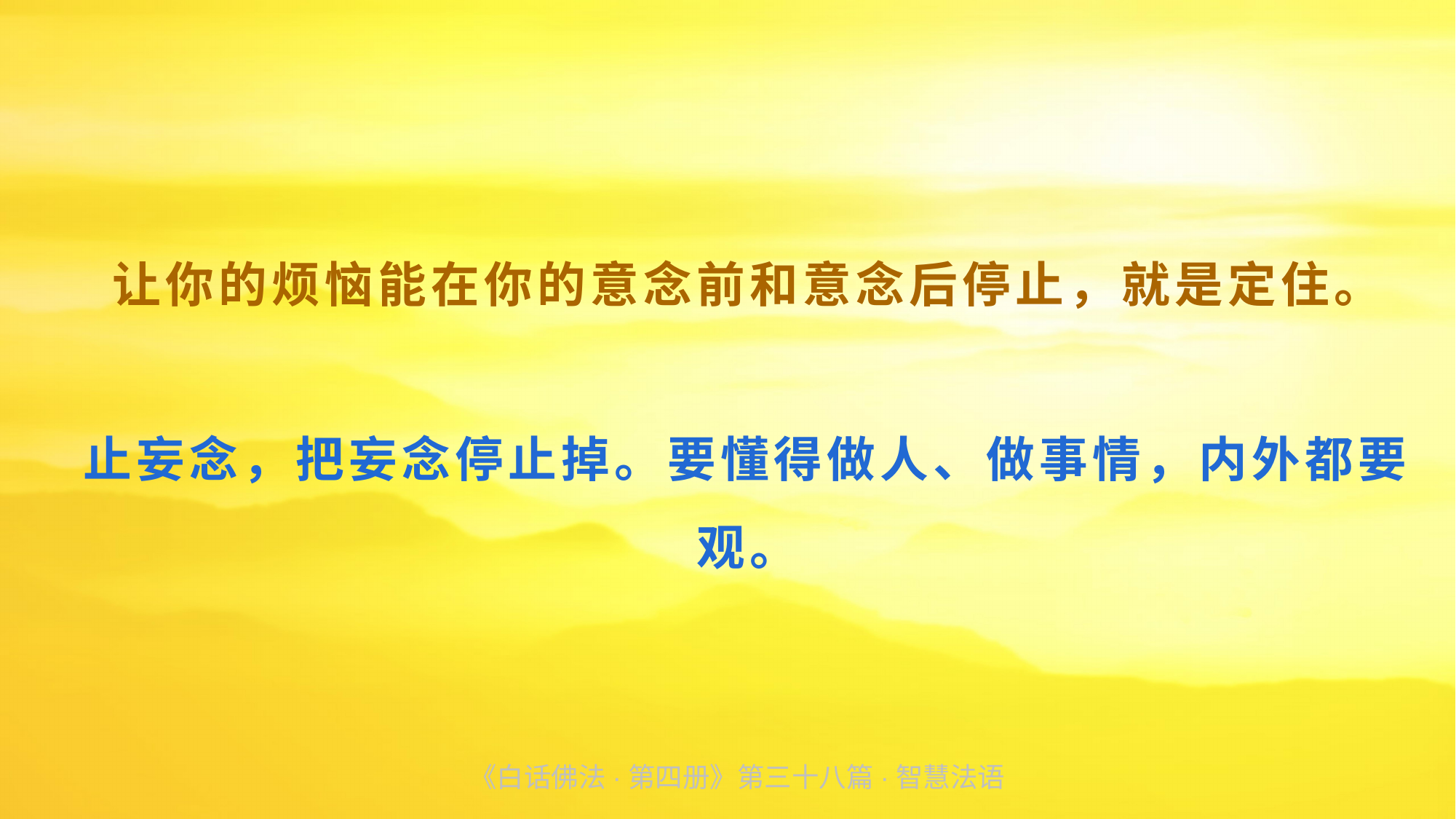

让你的烦恼能在你的意念前和意念后停止，就是定住。

止妄念，把妄念停止掉。要懂得做人、做事情，内外都要观。
  《白话佛法·第四册》第三十八篇·智慧法语